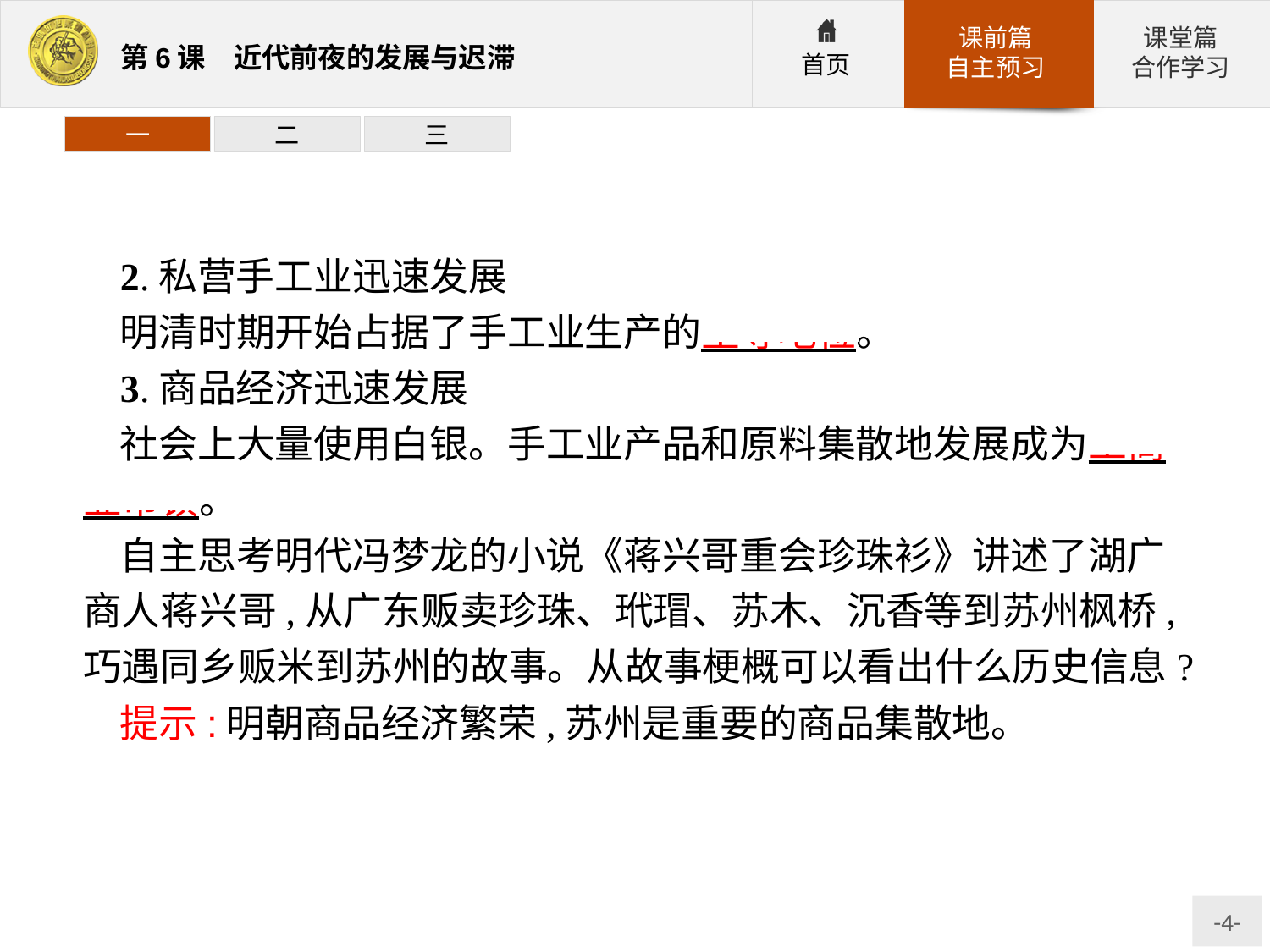

一
二
三
2.私营手工业迅速发展
明清时期开始占据了手工业生产的主导地位。
3.商品经济迅速发展
社会上大量使用白银。手工业产品和原料集散地发展成为工商业市镇。
自主思考明代冯梦龙的小说《蒋兴哥重会珍珠衫》讲述了湖广商人蒋兴哥,从广东贩卖珍珠、玳瑁、苏木、沉香等到苏州枫桥,巧遇同乡贩米到苏州的故事。从故事梗概可以看出什么历史信息?
提示:明朝商品经济繁荣,苏州是重要的商品集散地。